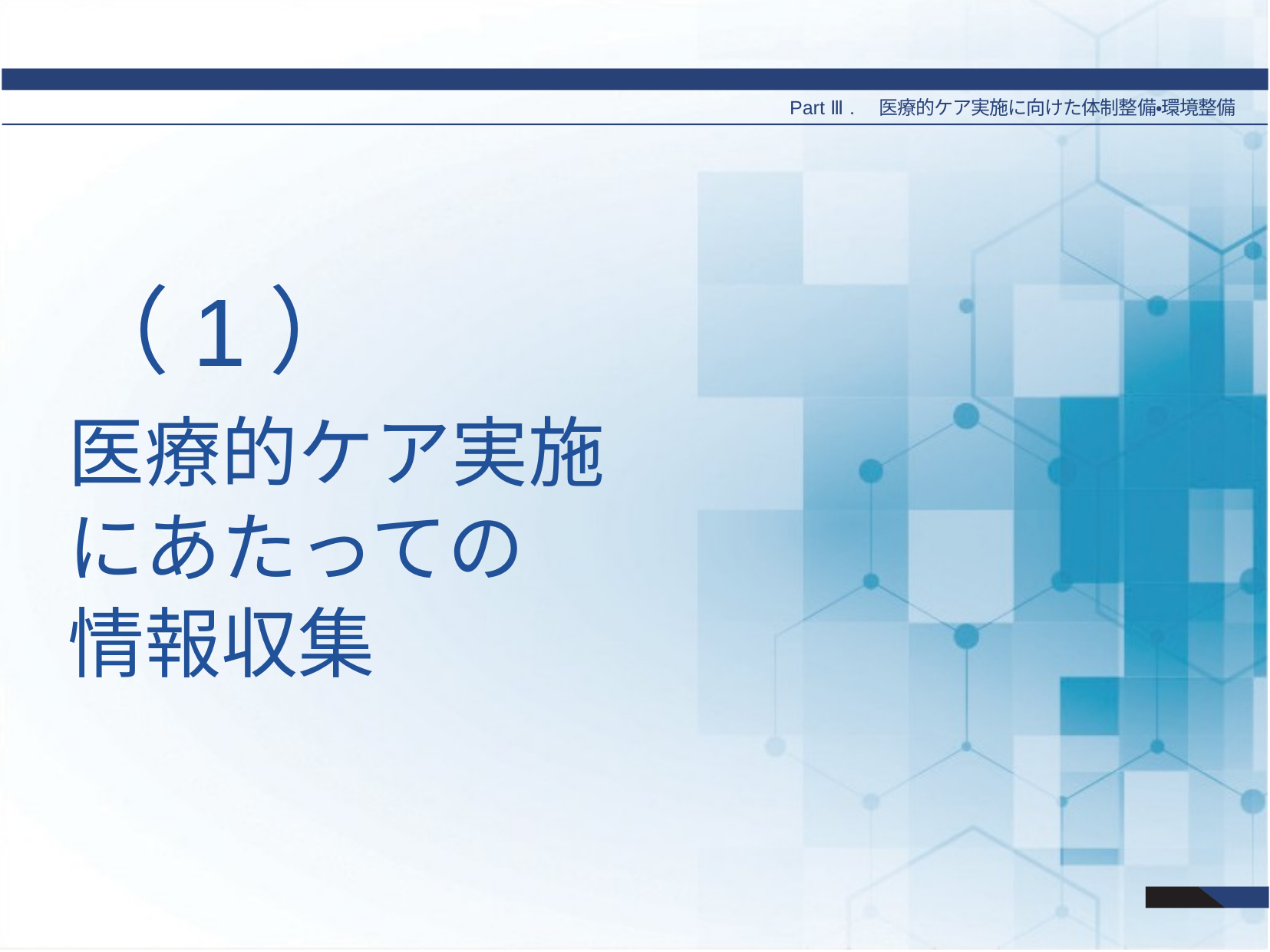

Part Ⅲ.　医療的ケア実施に向けた体制整備・環境整備

# （1）
医療的ケア実施にあたっての
情報収集
34